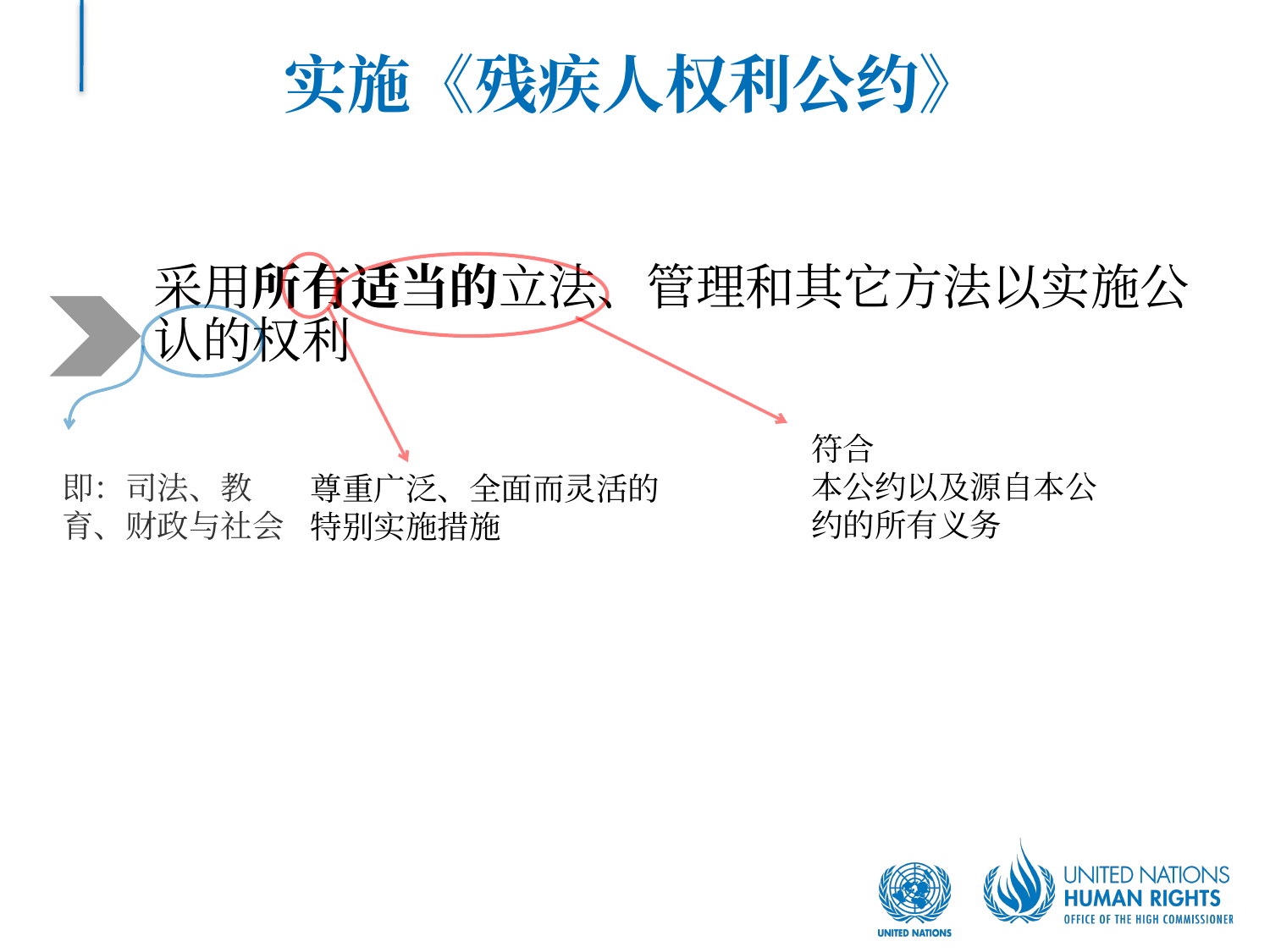

# 实施《残疾人权利公约》

采用所有适当的立法、管理和其它方法以实施公认的权利

符合
本公约以及源自本公约的所有义务

即：司法、教育、财政与社会
尊重广泛、全面而灵活的特别实施措施